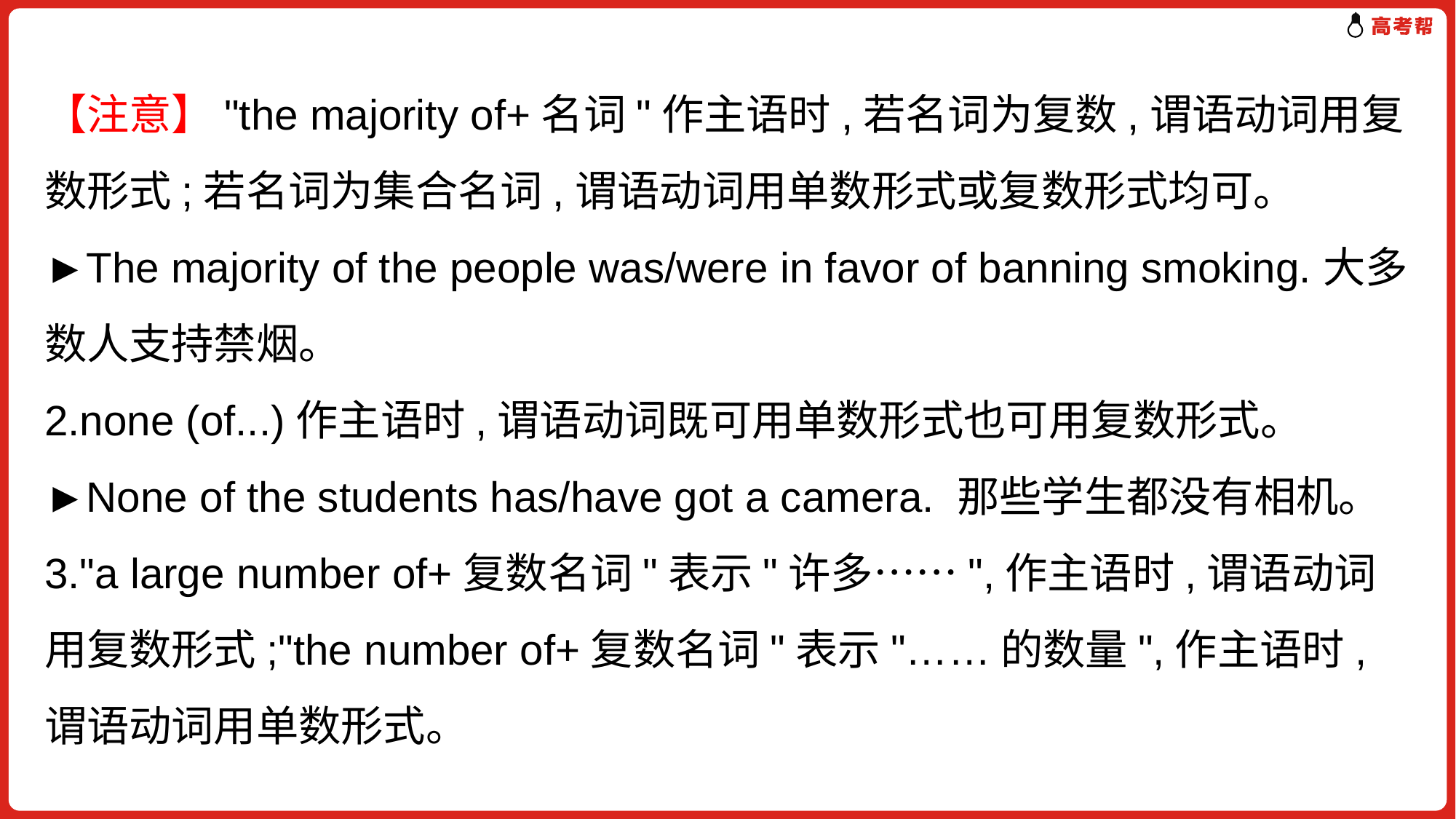

【注意】"the majority of+名词"作主语时,若名词为复数,谓语动词用复数形式;若名词为集合名词,谓语动词用单数形式或复数形式均可。
►The majority of the people was/were in favor of banning smoking.大多数人支持禁烟。
2.none (of...)作主语时,谓语动词既可用单数形式也可用复数形式。
►None of the students has/have got a camera. 那些学生都没有相机。
3."a large number of+复数名词"表示"许多……",作主语时,谓语动词用复数形式;"the number of+复数名词"表示"……的数量",作主语时,谓语动词用单数形式。